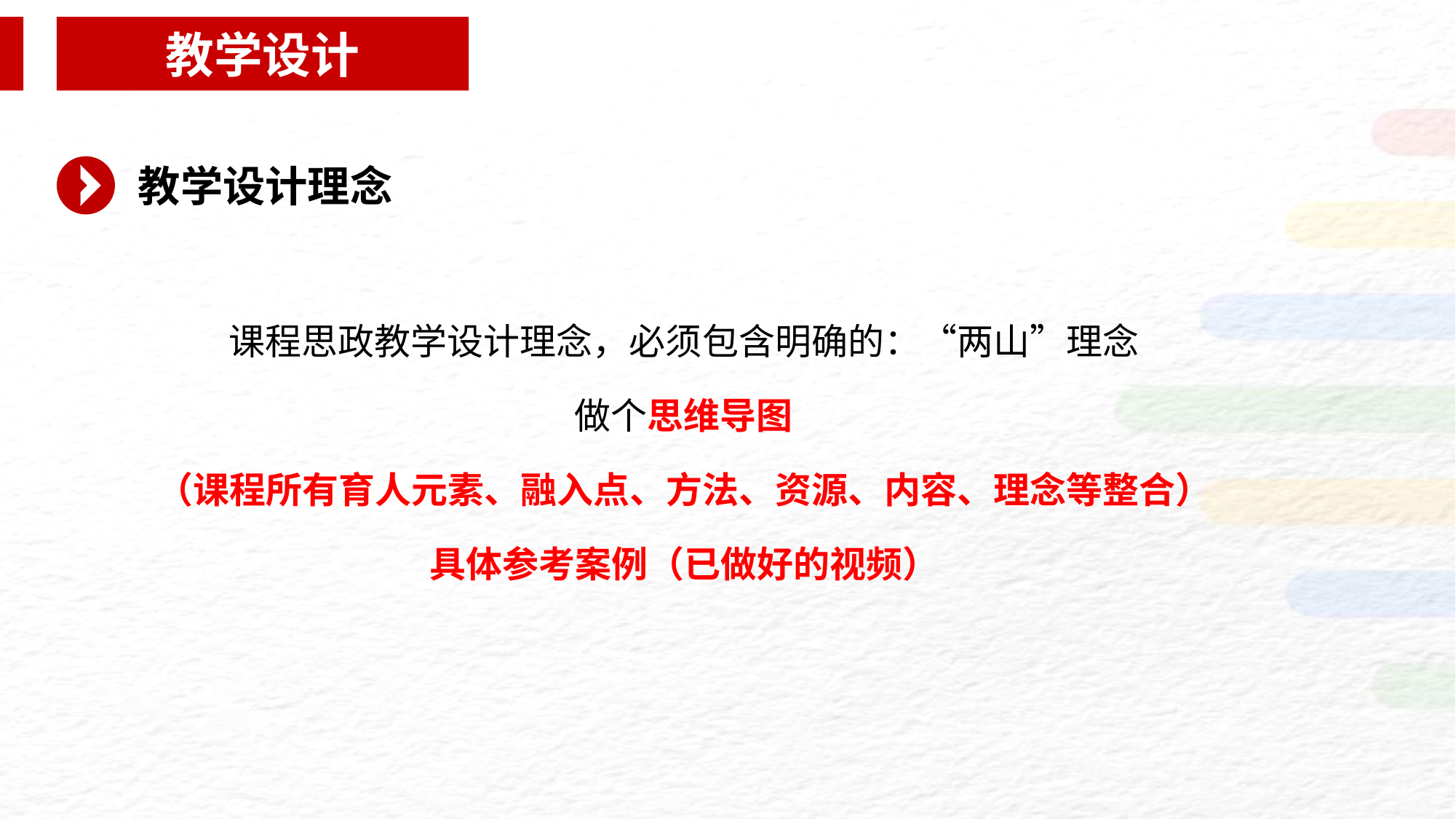

教学设计
教学设计理念

课程思政教学设计理念，必须包含明确的：“两山”理念
做个思维导图
（课程所有育人元素、融入点、方法、资源、内容、理念等整合）
具体参考案例（已做好的视频）